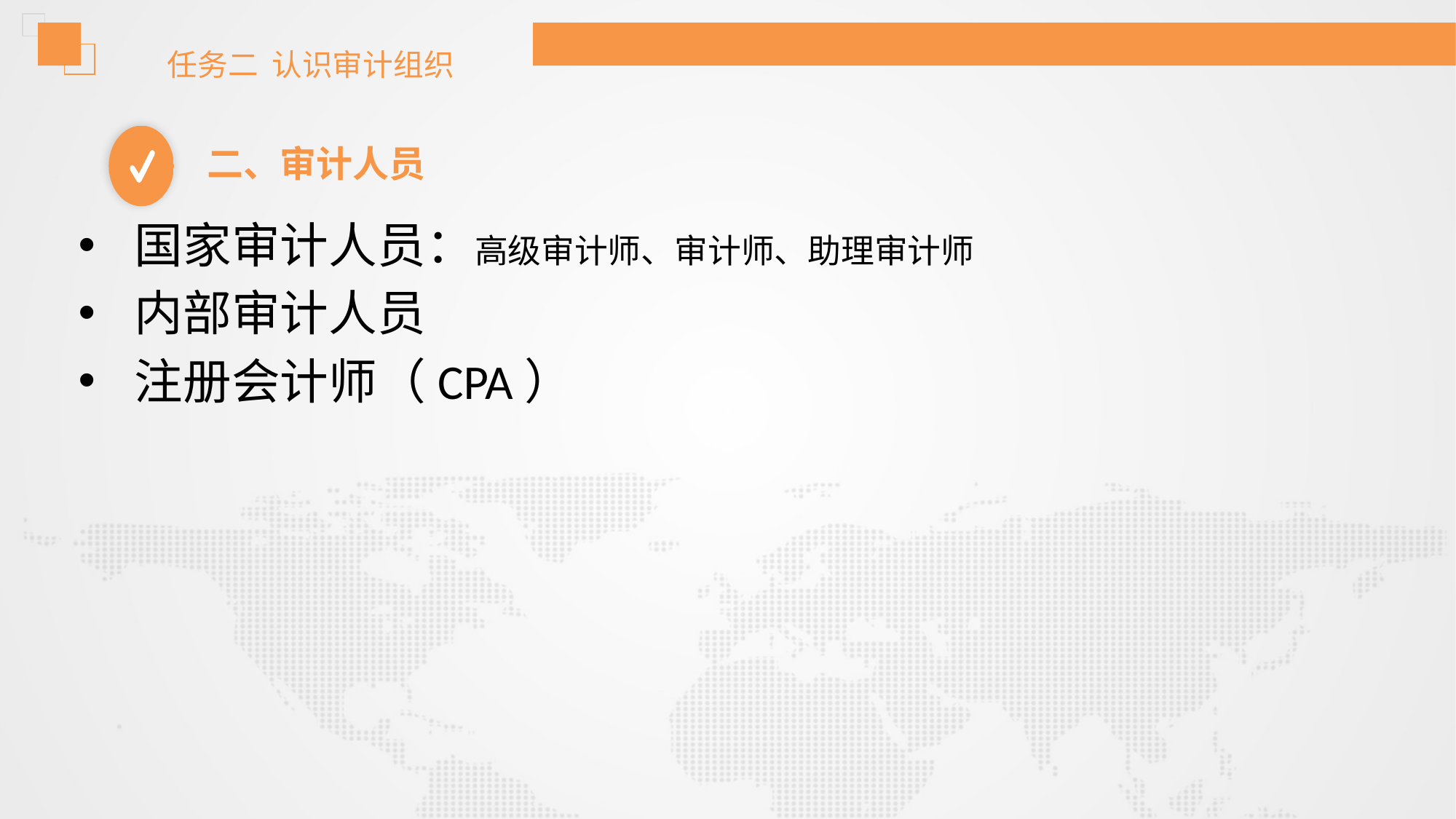

任务二  认识审计组织

二、审计人员

国家审计人员：高级审计师、审计师、助理审计师
内部审计人员
注册会计师（CPA）